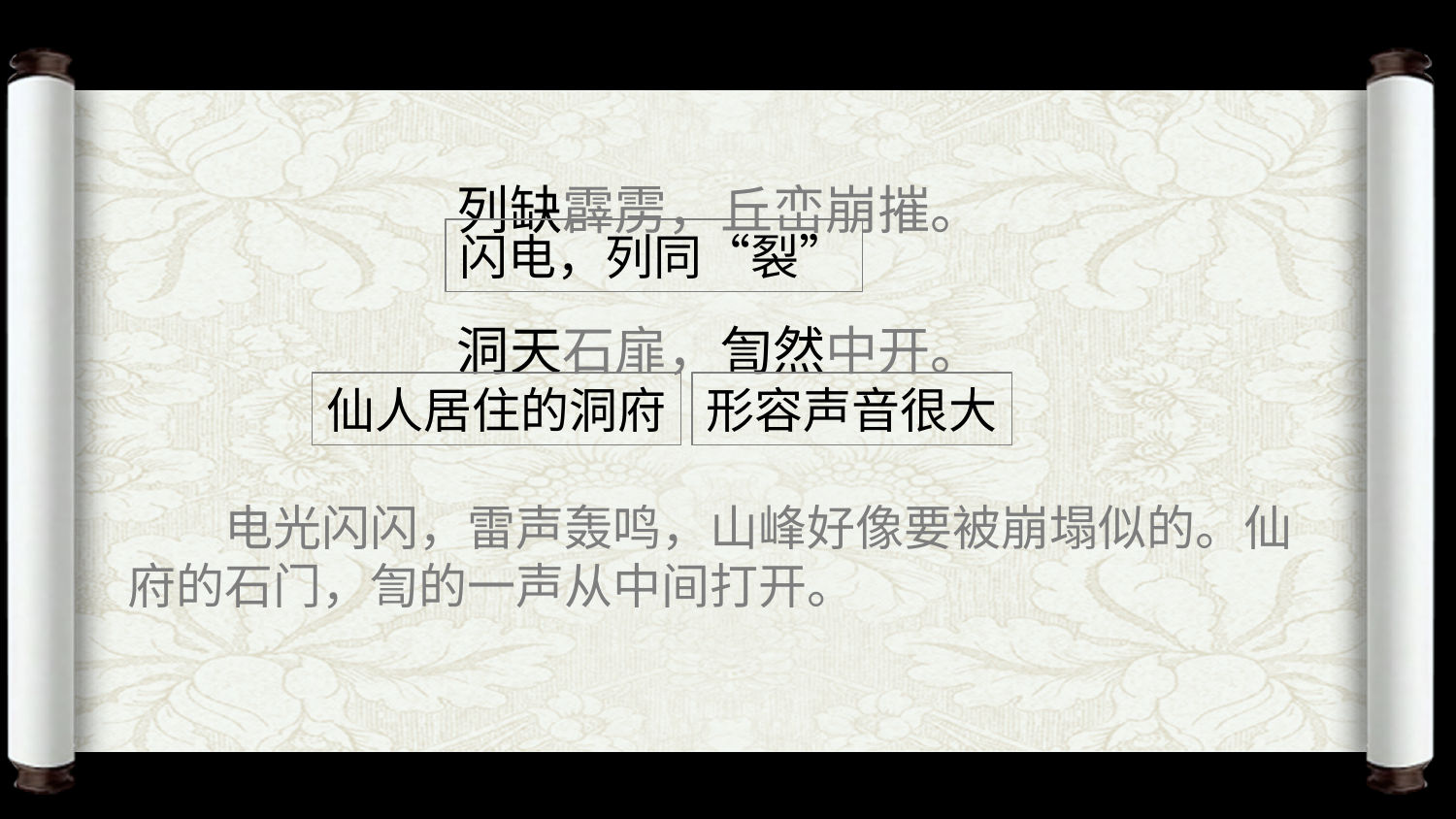

列缺霹雳，丘峦崩摧。
洞天石扉，訇然中开。
闪电，列同“裂”
仙人居住的洞府
形容声音很大
电光闪闪，雷声轰鸣，山峰好像要被崩塌似的。仙府的石门，訇的一声从中间打开。